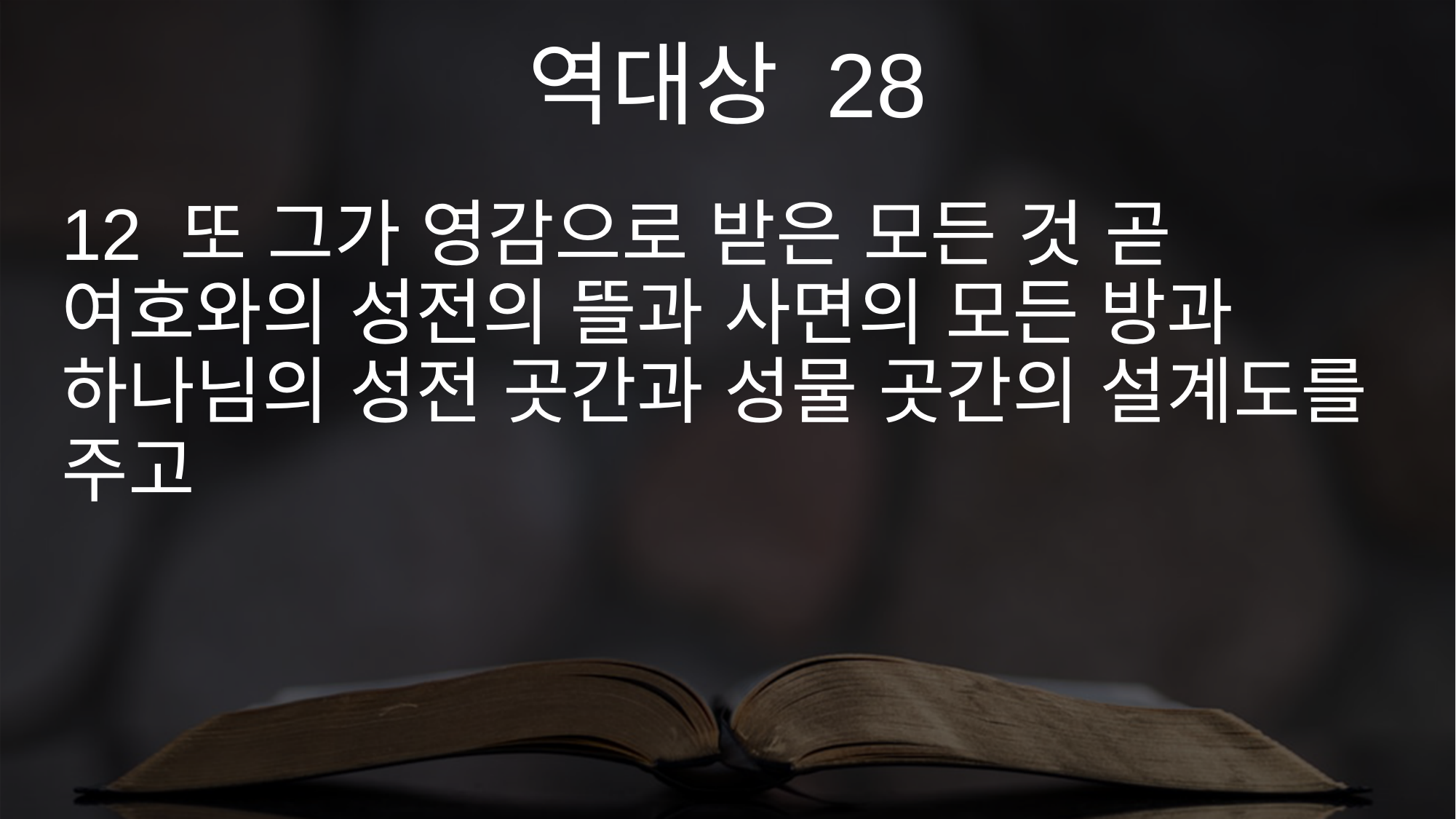

역대상 28
12 또 그가 영감으로 받은 모든 것 곧 여호와의 성전의 뜰과 사면의 모든 방과 하나님의 성전 곳간과 성물 곳간의 설계도를 주고